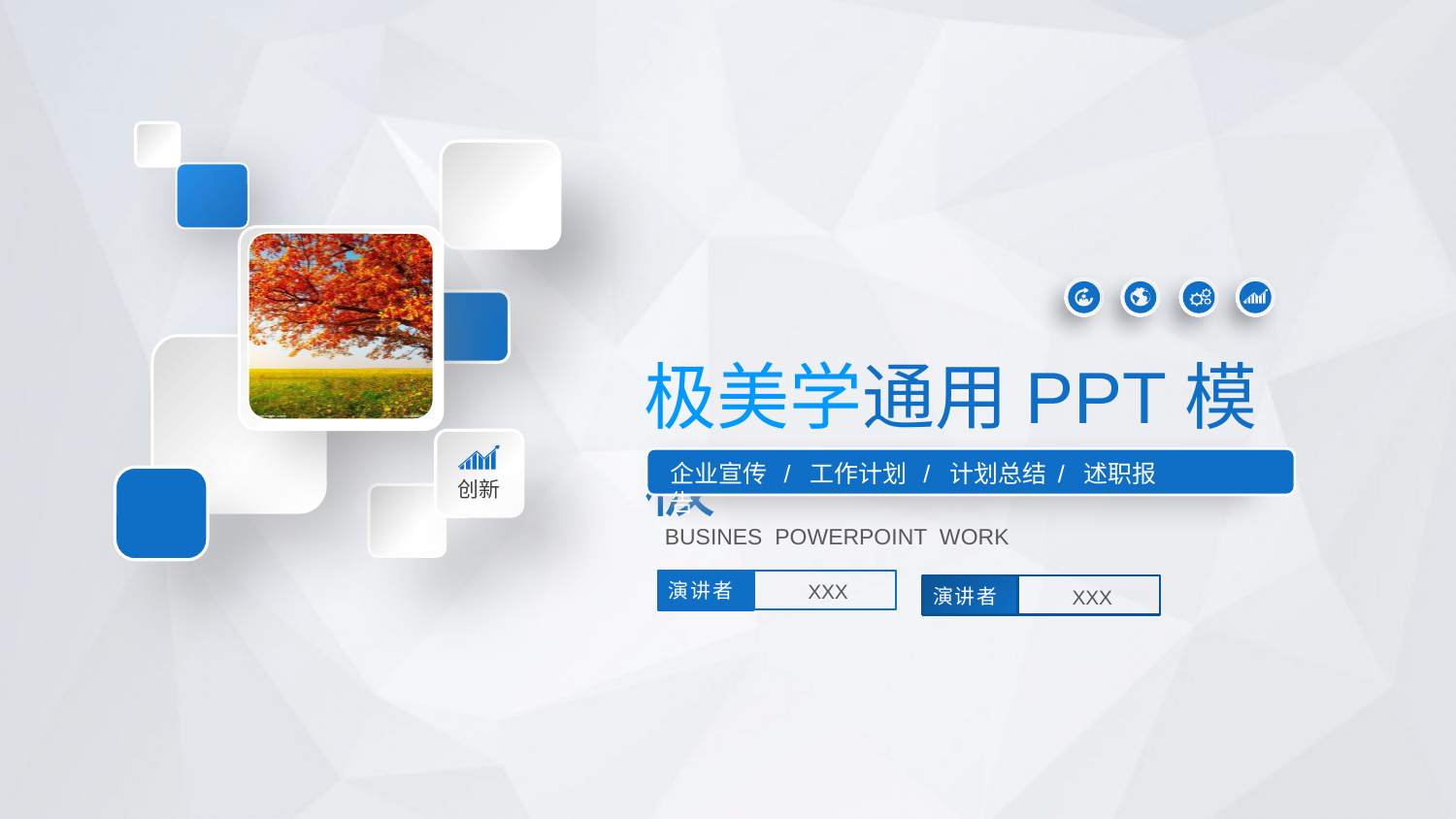

极美学通用PPT模板

创新

企业宣传  /  工作计划  /  计划总结 /  述职报告

BUSINES  POWERPOINT  WORK

XXX
演讲者
XXX
演讲者